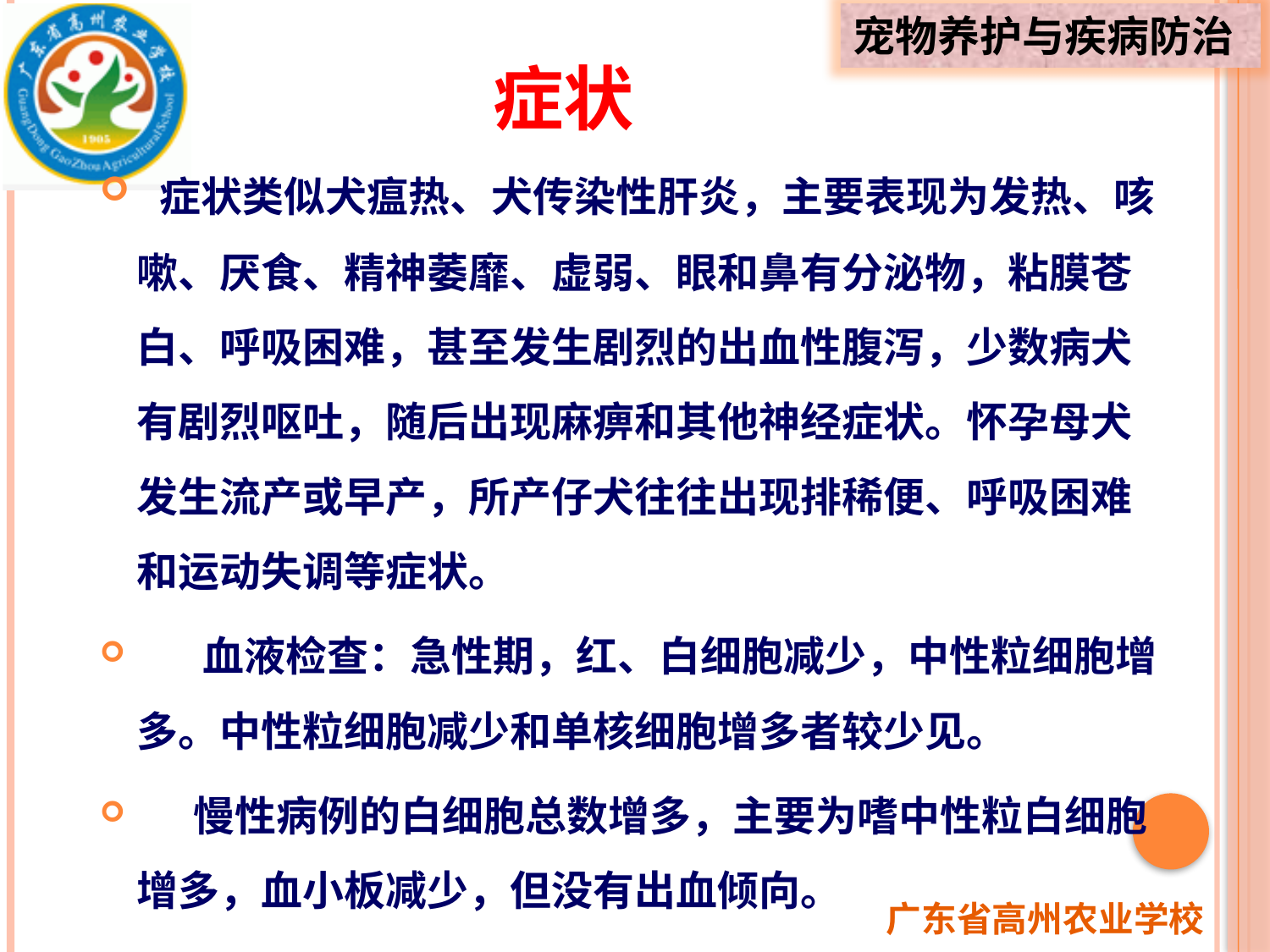

# 症状
 症状类似犬瘟热、犬传染性肝炎，主要表现为发热、咳嗽、厌食、精神萎靡、虚弱、眼和鼻有分泌物，粘膜苍白、呼吸困难，甚至发生剧烈的出血性腹泻，少数病犬有剧烈呕吐，随后出现麻痹和其他神经症状。怀孕母犬发生流产或早产，所产仔犬往往出现排稀便、呼吸困难和运动失调等症状。
      血液检查：急性期，红、白细胞减少，中性粒细胞增多。中性粒细胞减少和单核细胞增多者较少见。
     慢性病例的白细胞总数增多，主要为嗜中性粒白细胞增多，血小板减少，但没有出血倾向。